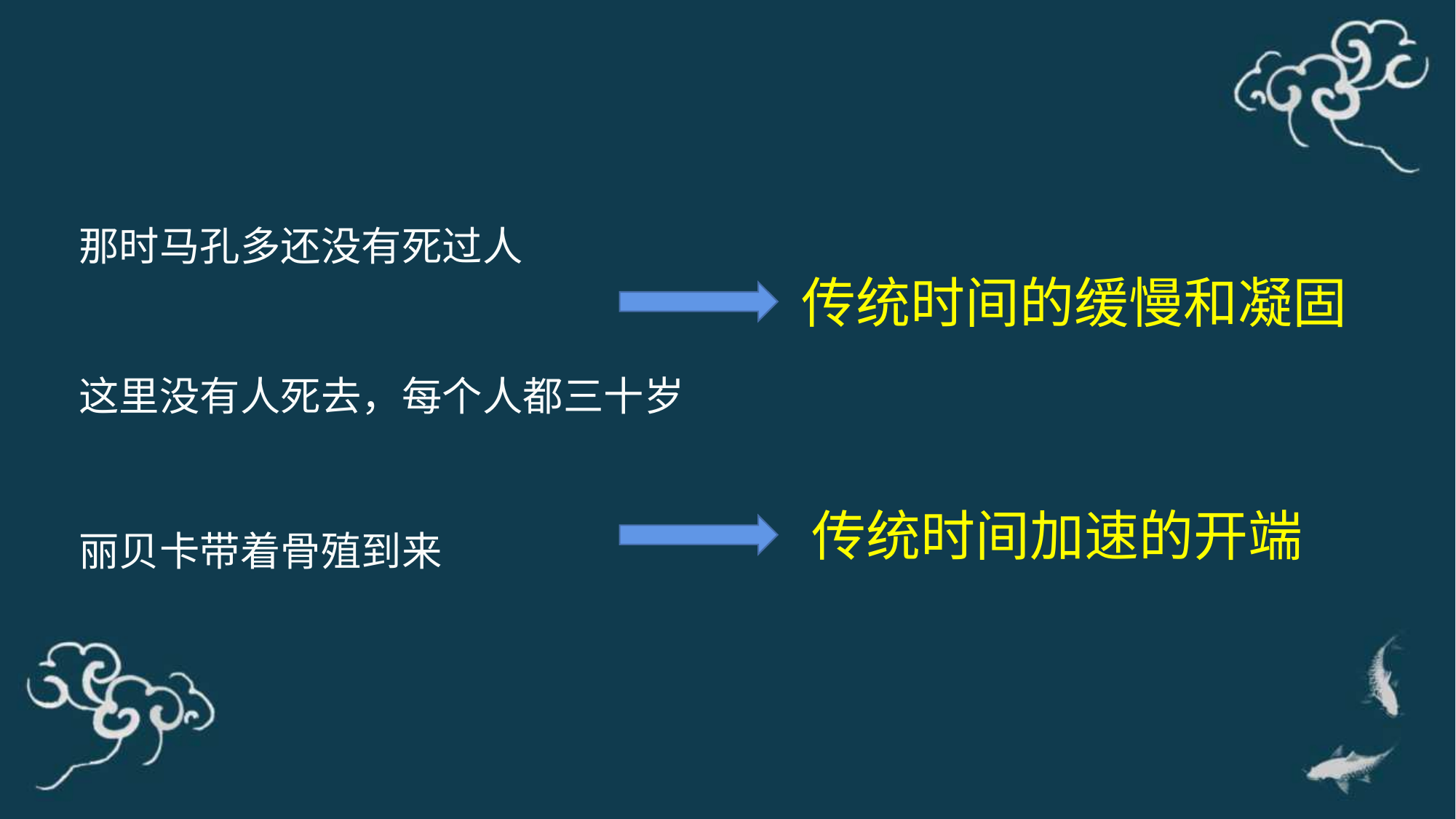

那时马孔多还没有死过人
传统时间的缓慢和凝固

这里没有人死去，每个人都三十岁
传统时间加速的开端
丽贝卡带着骨殖到来